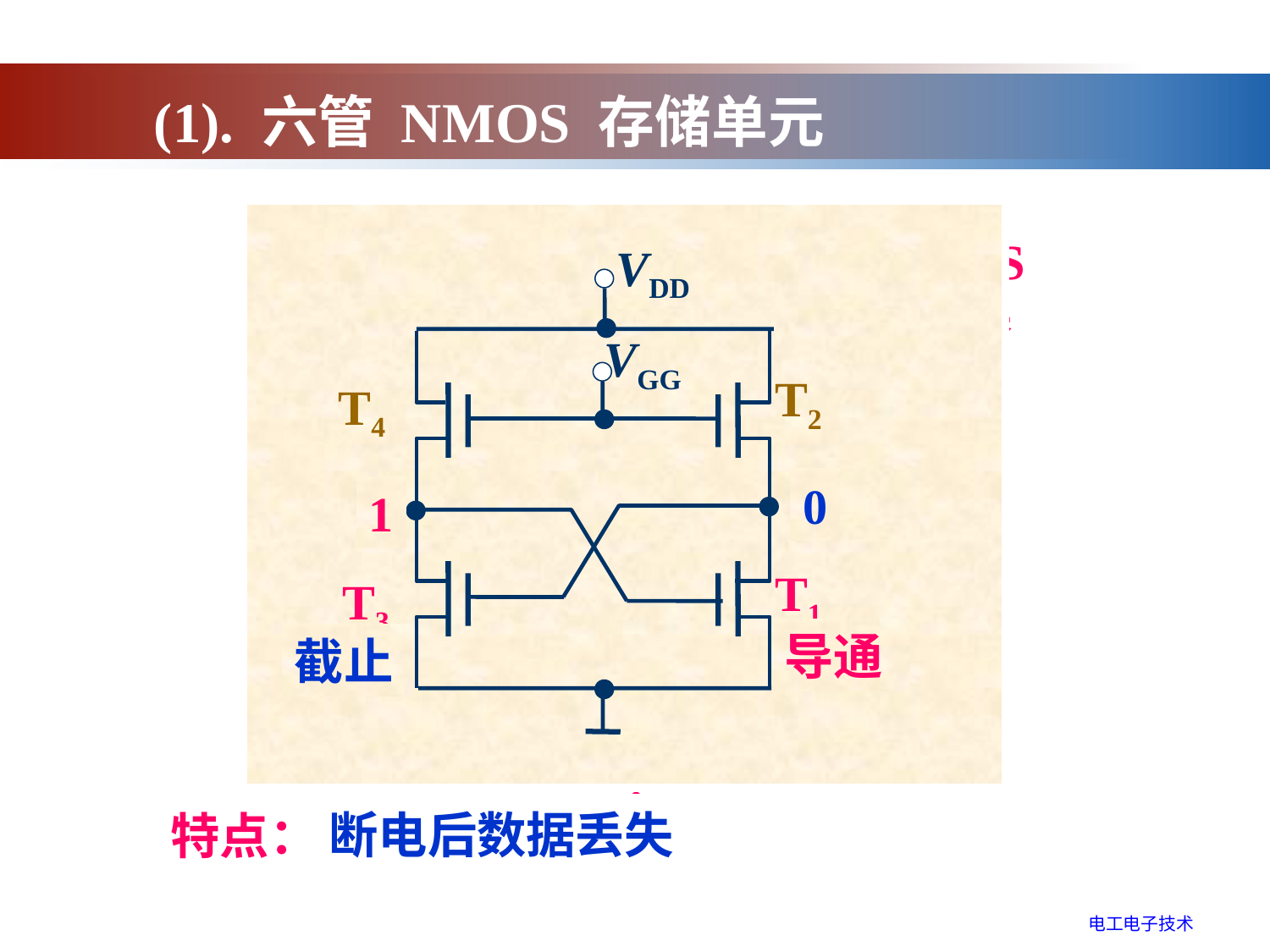

(1). 六管 NMOS 存储单元
Xi

VDD
VGG
T2
T4
T6
T5
T1
T3
T8
T7
D
D

Yi

VDD

VGG

T2

T4

T1

T3

基本RS
触发器

1
0
1
导通
截止
0
截止
导通
断电后数据丢失
特点：
电工电子技术